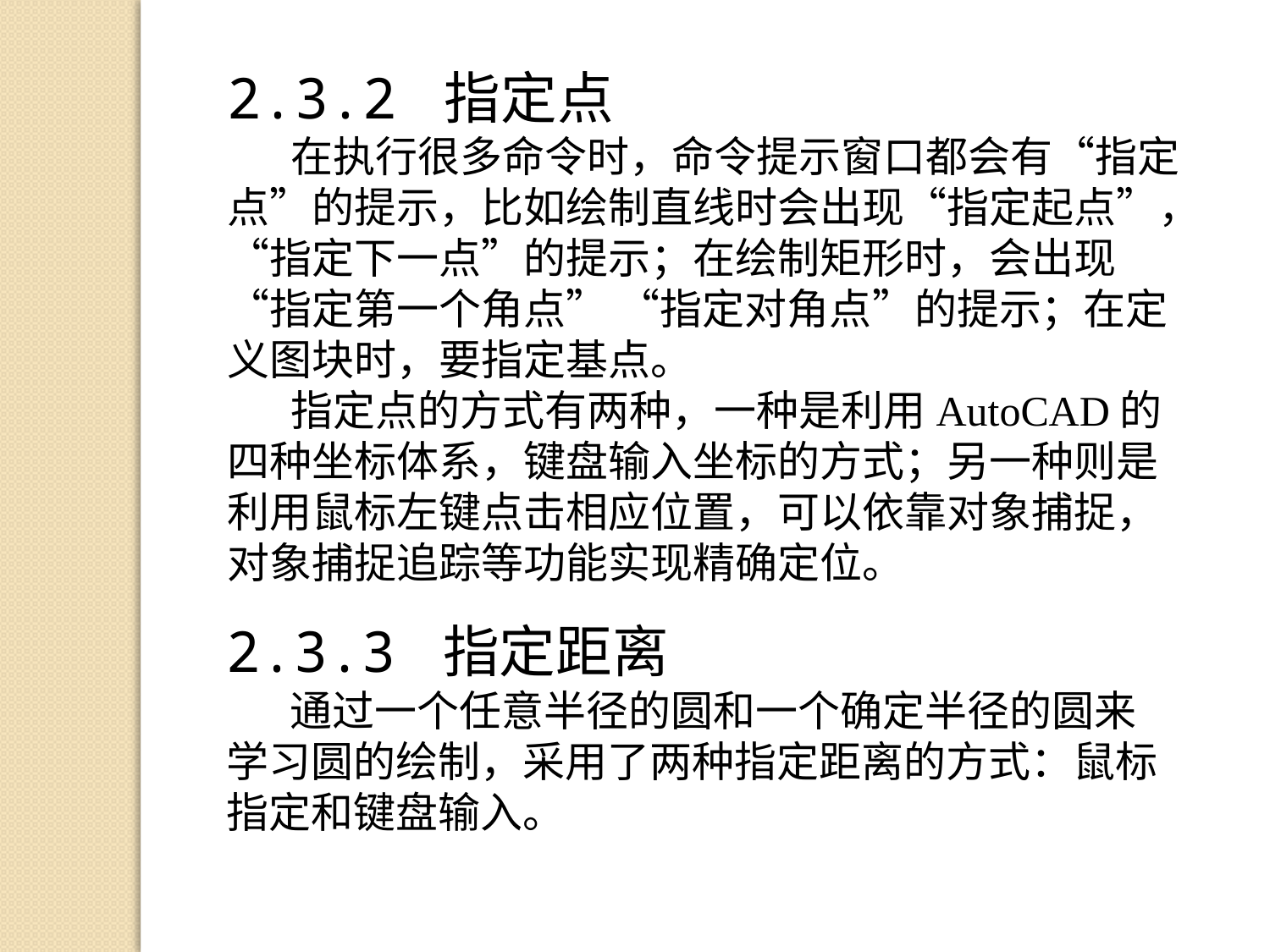

2.3.2 指定点
在执行很多命令时，命令提示窗口都会有“指定点”的提示，比如绘制直线时会出现“指定起点”，“指定下一点”的提示；在绘制矩形时，会出现“指定第一个角点” “指定对角点”的提示；在定义图块时，要指定基点。
指定点的方式有两种，一种是利用AutoCAD的四种坐标体系，键盘输入坐标的方式；另一种则是利用鼠标左键点击相应位置，可以依靠对象捕捉，对象捕捉追踪等功能实现精确定位。
2.3.3 指定距离
通过一个任意半径的圆和一个确定半径的圆来学习圆的绘制，采用了两种指定距离的方式：鼠标指定和键盘输入。